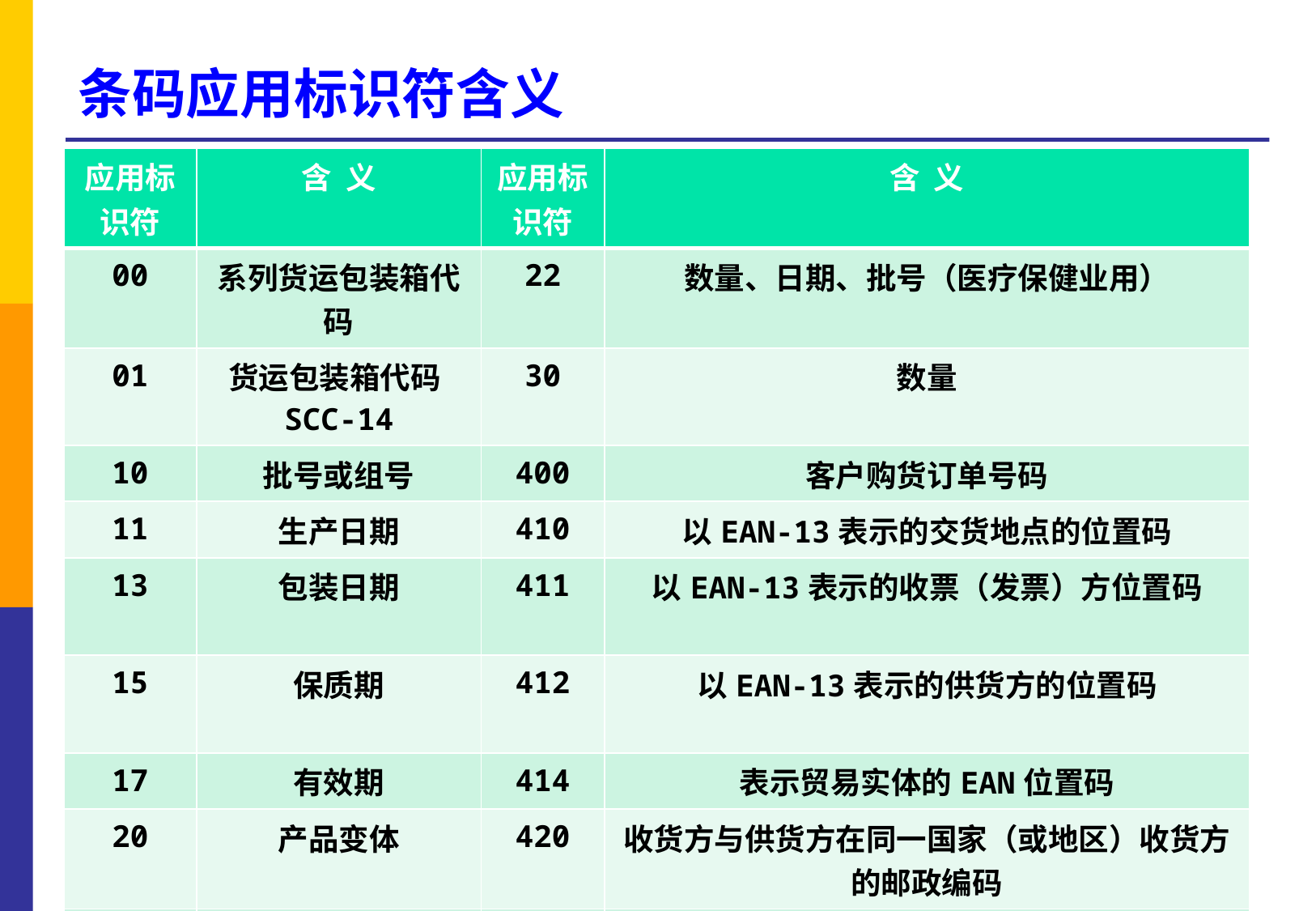

# 条码应用标识符含义
| 应用标识符 | 含 义 | 应用标识符 | 含 义 |
| --- | --- | --- | --- |
| 00 | 系列货运包装箱代码 | 22 | 数量、日期、批号（医疗保健业用） |
| 01 | 货运包装箱代码SCC-14 | 30 | 数量 |
| 10 | 批号或组号 | 400 | 客户购货订单号码 |
| 11 | 生产日期 | 410 | 以EAN-13表示的交货地点的位置码 |
| 13 | 包装日期 | 411 | 以EAN-13表示的收票（发票）方位置码 |
| 15 | 保质期 | 412 | 以EAN-13表示的供货方的位置码 |
| 17 | 有效期 | 414 | 表示贸易实体的EAN位置码 |
| 20 | 产品变体 | 420 | 收货方与供货方在同一国家（或地区）收货方的邮政编码 |
| 21 | 连续号 | 421 | 前置三位ISO国家（或地区）代码收货方的邮政编码 |